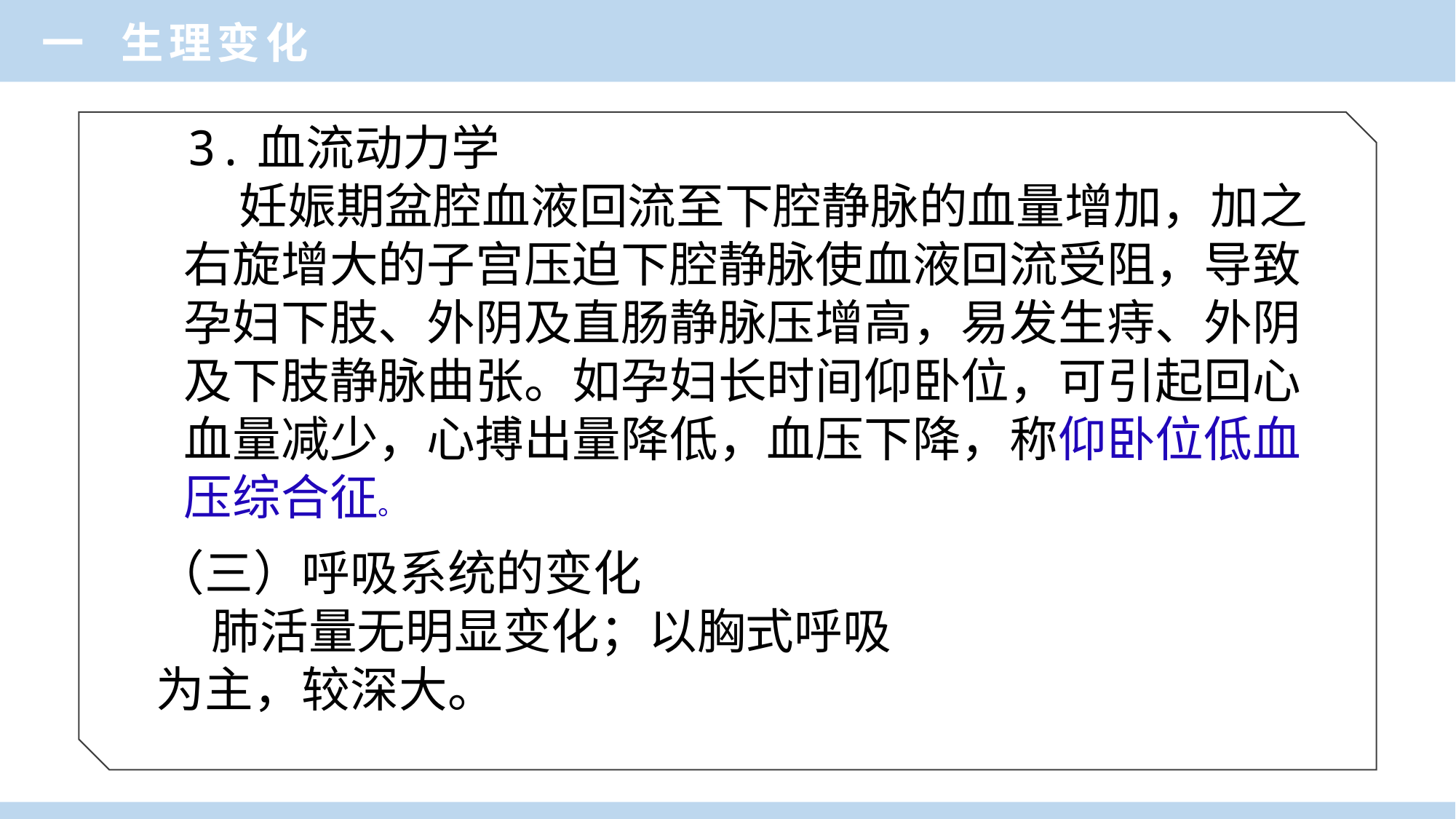

一  生理变化

  3.血流动力学
    妊娠期盆腔血液回流至下腔静脉的血量增加，加之右旋增大的子宫压迫下腔静脉使血液回流受阻，导致孕妇下肢、外阴及直肠静脉压增高，易发生痔、外阴及下肢静脉曲张。如孕妇长时间仰卧位，可引起回心血量减少，心搏出量降低，血压下降，称仰卧位低血压综合征。
（三）呼吸系统的变化
    肺活量无明显变化；以胸式呼吸为主，较深大。